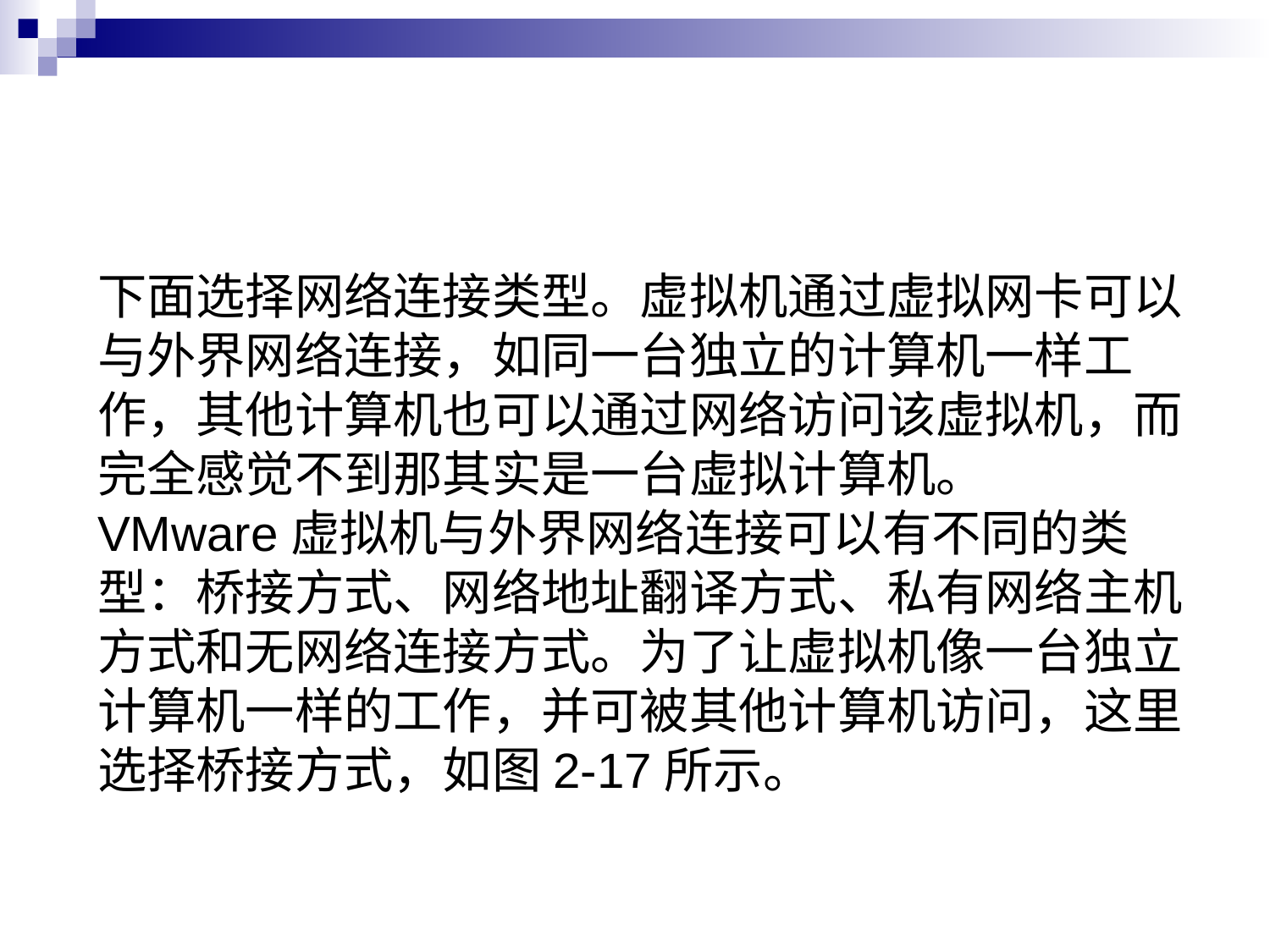

# 下面选择网络连接类型。虚拟机通过虚拟网卡可以与外界网络连接，如同一台独立的计算机一样工作，其他计算机也可以通过网络访问该虚拟机，而完全感觉不到那其实是一台虚拟计算机。 VMware虚拟机与外界网络连接可以有不同的类型：桥接方式、网络地址翻译方式、私有网络主机方式和无网络连接方式。为了让虚拟机像一台独立计算机一样的工作，并可被其他计算机访问，这里选择桥接方式，如图2-17所示。